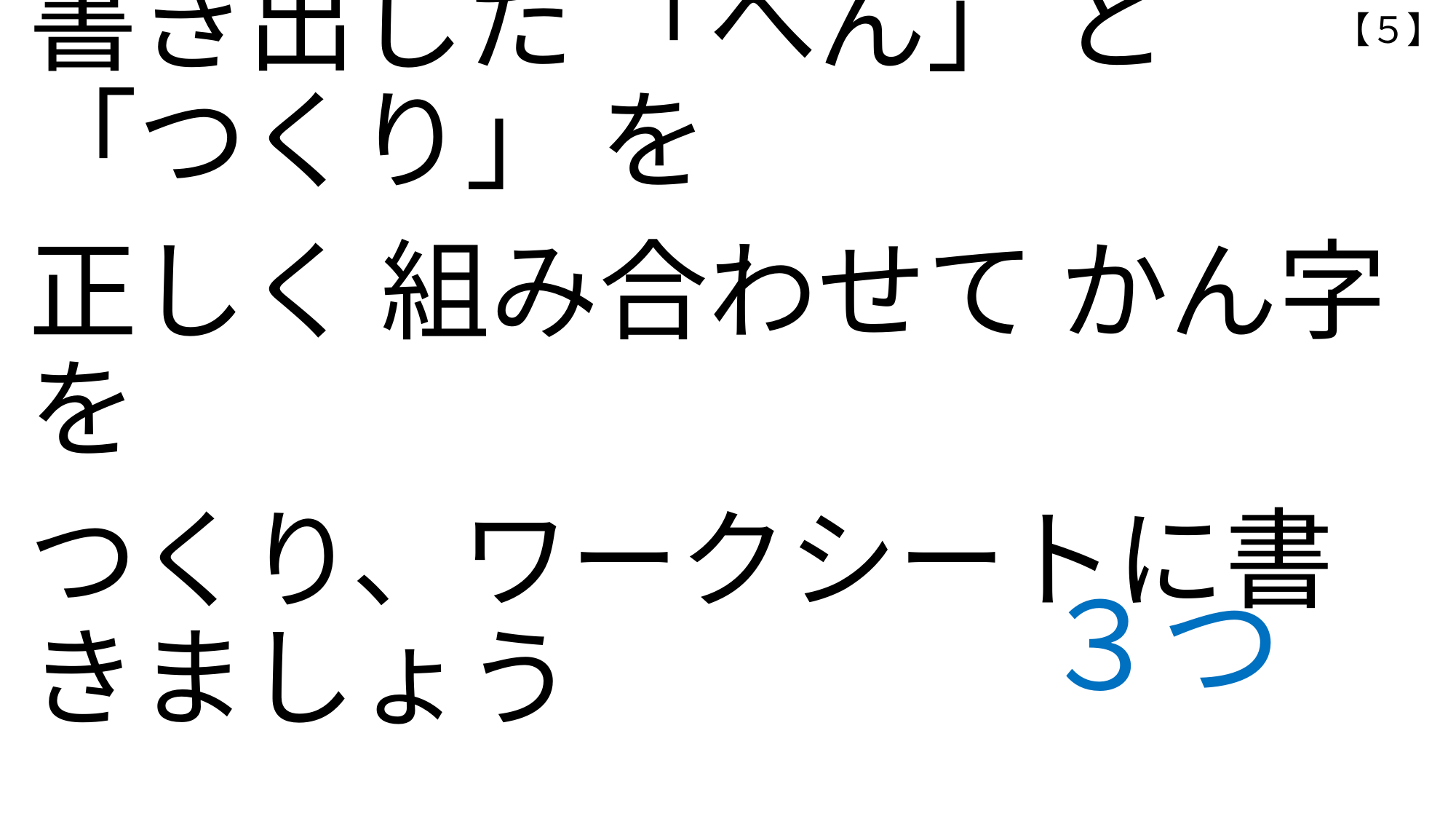

【５】
# 書き出した 「へん」 と 「つくり」 を 正しく 組み合わせて かん字 を つくり、ワークシートに書きましょう
３つ